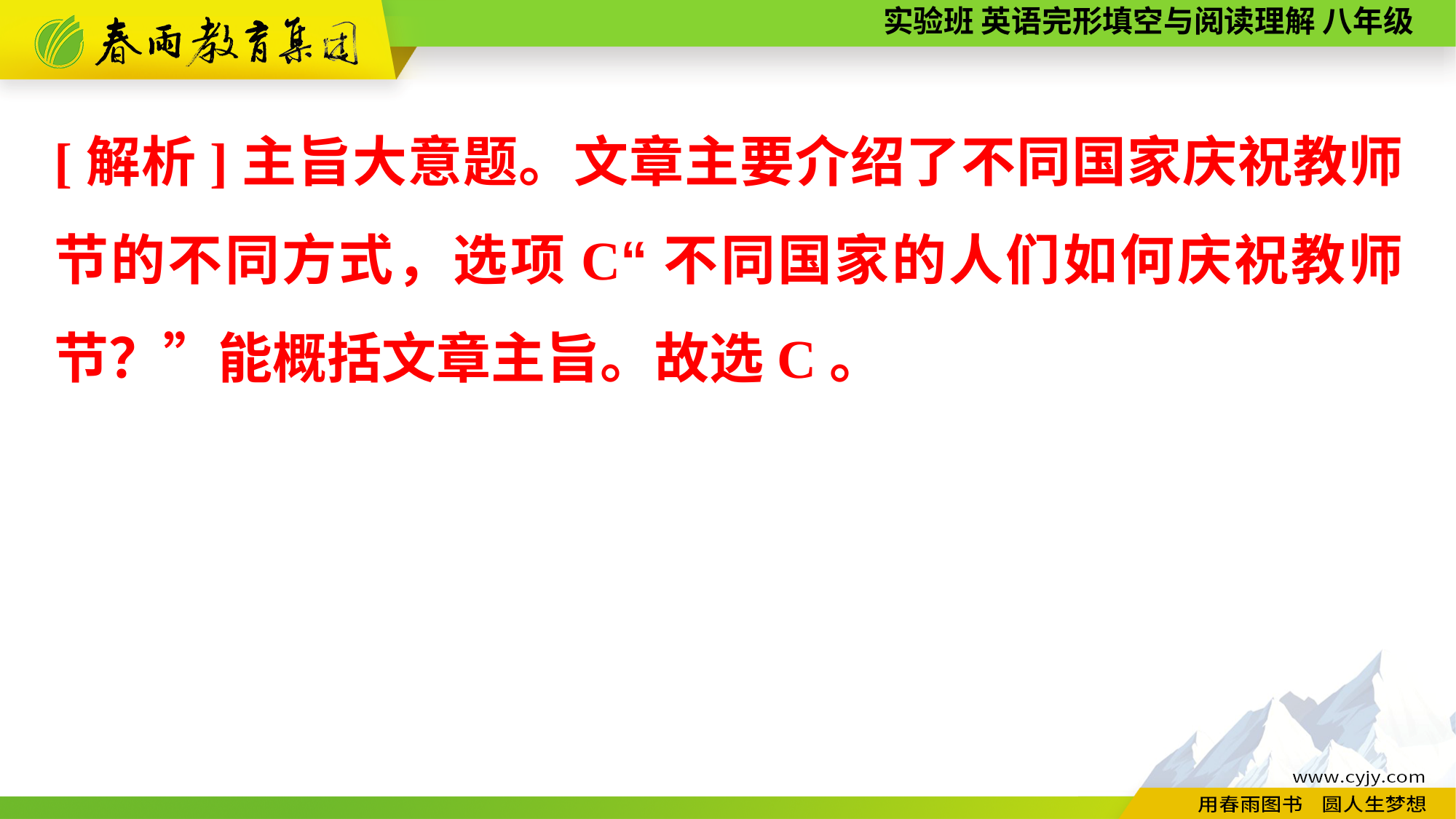

[解析]主旨大意题。文章主要介绍了不同国家庆祝教师节的不同方式，选项C“不同国家的人们如何庆祝教师节？”能概括文章主旨。故选C。